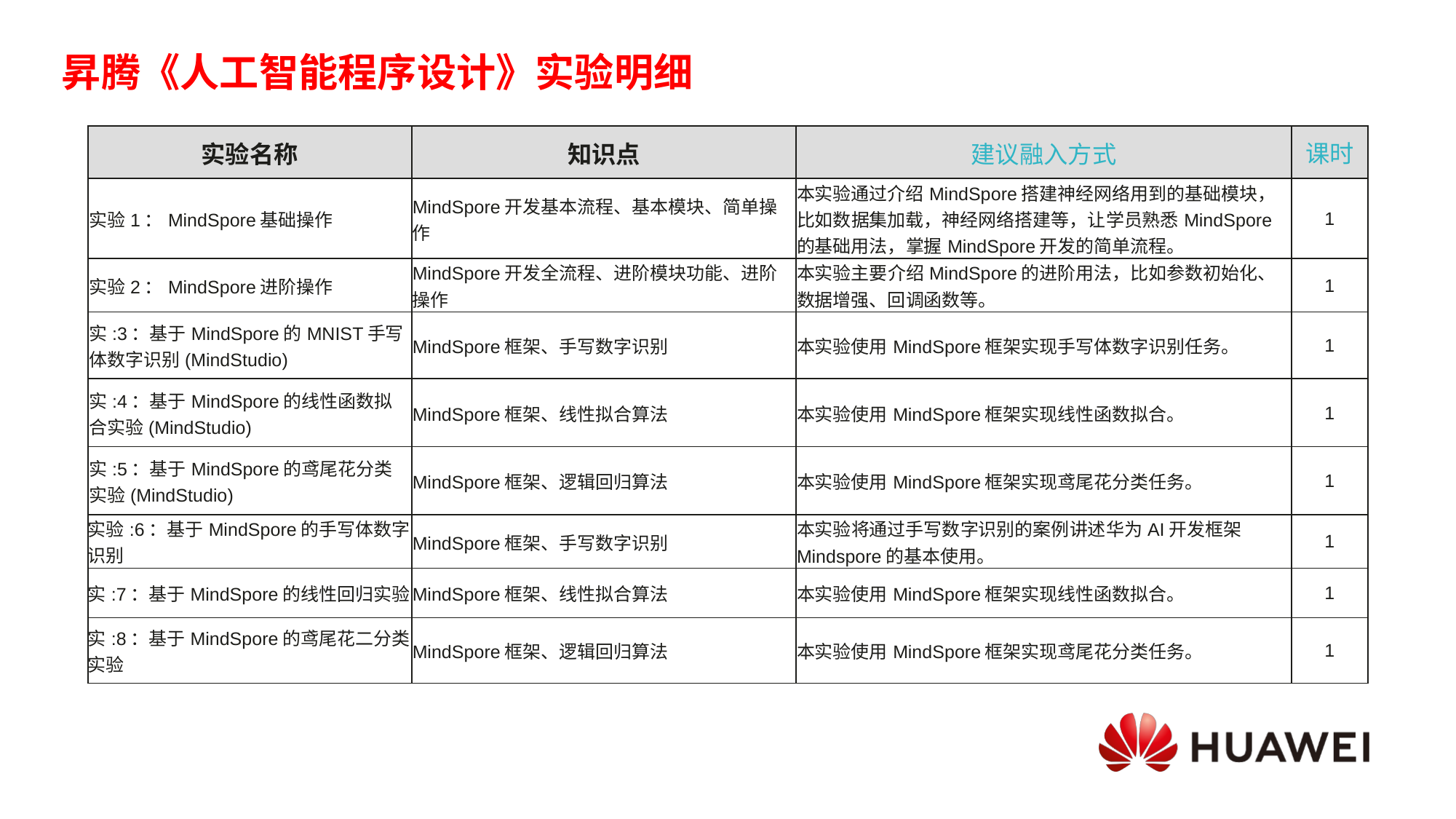

# 昇腾《人工智能程序设计》实验明细
| 实验名称 | 知识点 | 建议融入方式 | 课时 |
| --- | --- | --- | --- |
| 实验1：MindSpore基础操作 | MindSpore开发基本流程、基本模块、简单操作 | 本实验通过介绍MindSpore搭建神经网络用到的基础模块，比如数据集加载，神经网络搭建等，让学员熟悉MindSpore的基础用法，掌握MindSpore开发的简单流程。 | 1 |
| 实验2：MindSpore进阶操作 | MindSpore开发全流程、进阶模块功能、进阶操作 | 本实验主要介绍MindSpore的进阶用法，比如参数初始化、数据增强、回调函数等。 | 1 |
| 实:3：基于MindSpore的MNIST手写体数字识别(MindStudio) | MindSpore框架、手写数字识别 | 本实验使用MindSpore框架实现手写体数字识别任务。 | 1 |
| 实:4：基于MindSpore的线性函数拟合实验(MindStudio) | MindSpore框架、线性拟合算法 | 本实验使用MindSpore框架实现线性函数拟合。 | 1 |
| 实:5：基于MindSpore的鸢尾花分类实验(MindStudio) | MindSpore框架、逻辑回归算法 | 本实验使用MindSpore框架实现鸢尾花分类任务。 | 1 |
| 实验:6：基于MindSpore的手写体数字识别 | MindSpore框架、手写数字识别 | 本实验将通过手写数字识别的案例讲述华为AI开发框架Mindspore的基本使用。 | 1 |
| 实:7：基于MindSpore的线性回归实验 | MindSpore框架、线性拟合算法 | 本实验使用MindSpore框架实现线性函数拟合。 | 1 |
| 实:8：基于MindSpore的鸢尾花二分类实验 | MindSpore框架、逻辑回归算法 | 本实验使用MindSpore框架实现鸢尾花分类任务。 | 1 |